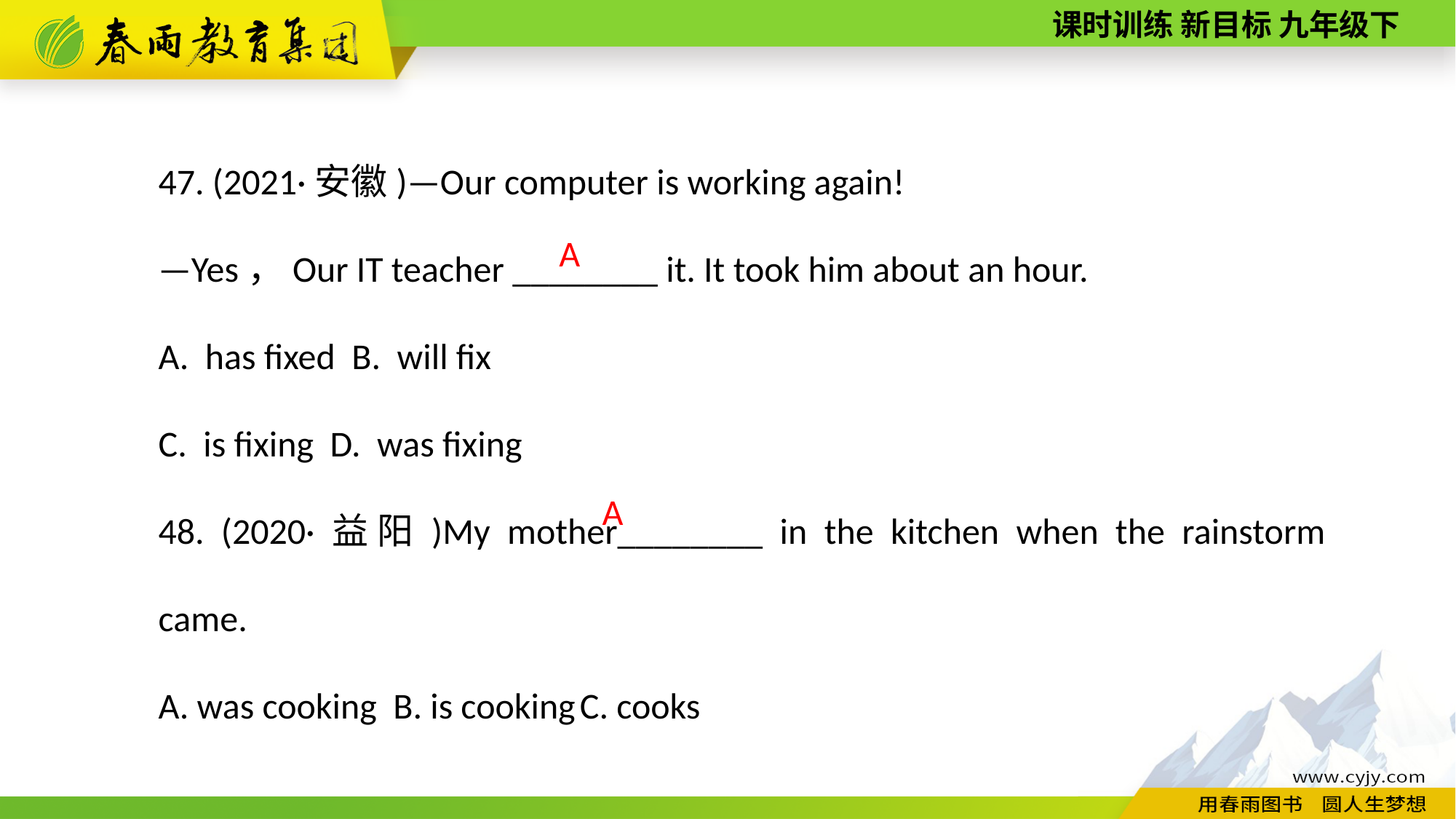

47. (2021·安徽)—Our computer is working again!
—Yes，Our IT teacher ________ it. It took him about an hour.
A.  has fixed  B.  will fix
C.  is fixing  D.  was fixing
48. (2020·益阳)My mother________ in the kitchen when the rainstorm came.
A. was cooking  B. is cooking C. cooks
A
A